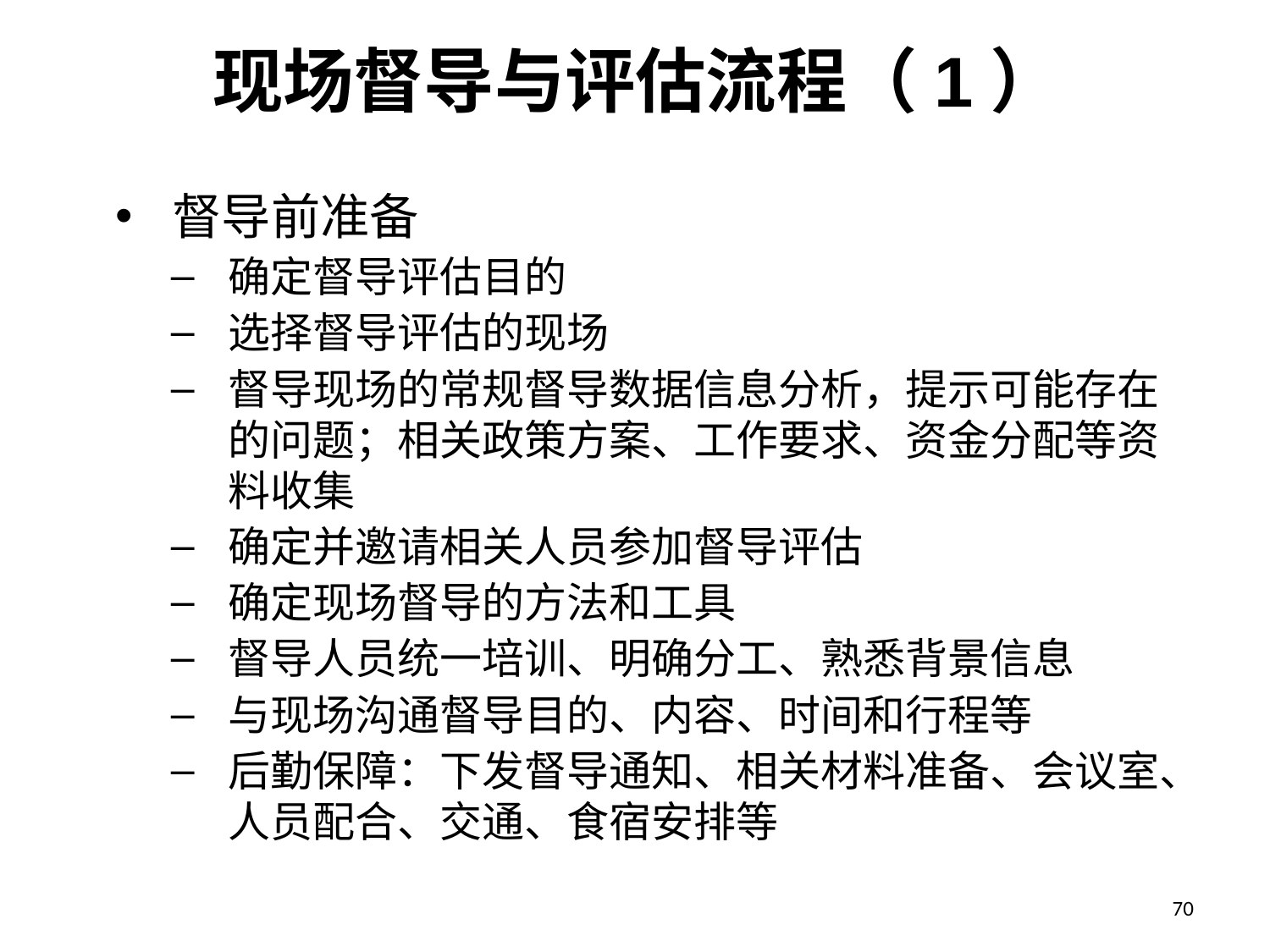

# 现场督导与评估流程（1）
督导前准备
确定督导评估目的
选择督导评估的现场
督导现场的常规督导数据信息分析，提示可能存在的问题；相关政策方案、工作要求、资金分配等资料收集
确定并邀请相关人员参加督导评估
确定现场督导的方法和工具
督导人员统一培训、明确分工、熟悉背景信息
与现场沟通督导目的、内容、时间和行程等
后勤保障：下发督导通知、相关材料准备、会议室、人员配合、交通、食宿安排等
70